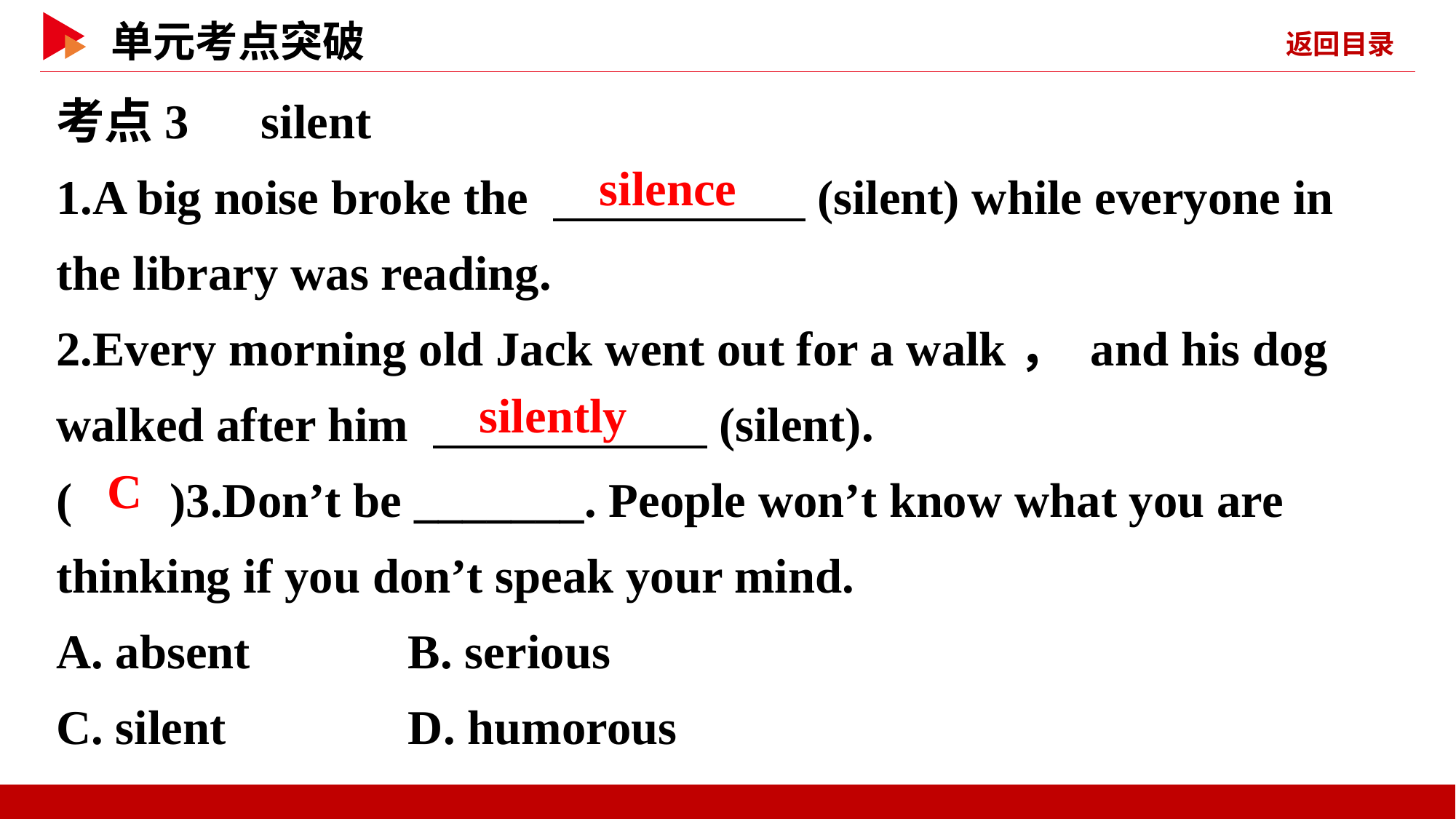

考点3　silent
1.A big noise broke the 　              　(silent) while everyone in the library was reading.
2.Every morning old Jack went out for a walk， and his dog walked after him 　                　(silent).
(        )3.Don’t be _______. People won’t know what you are thinking if you don’t speak your mind.
A. absent	           B. serious
C. silent	           D. humorous
　silence
　silently
   C